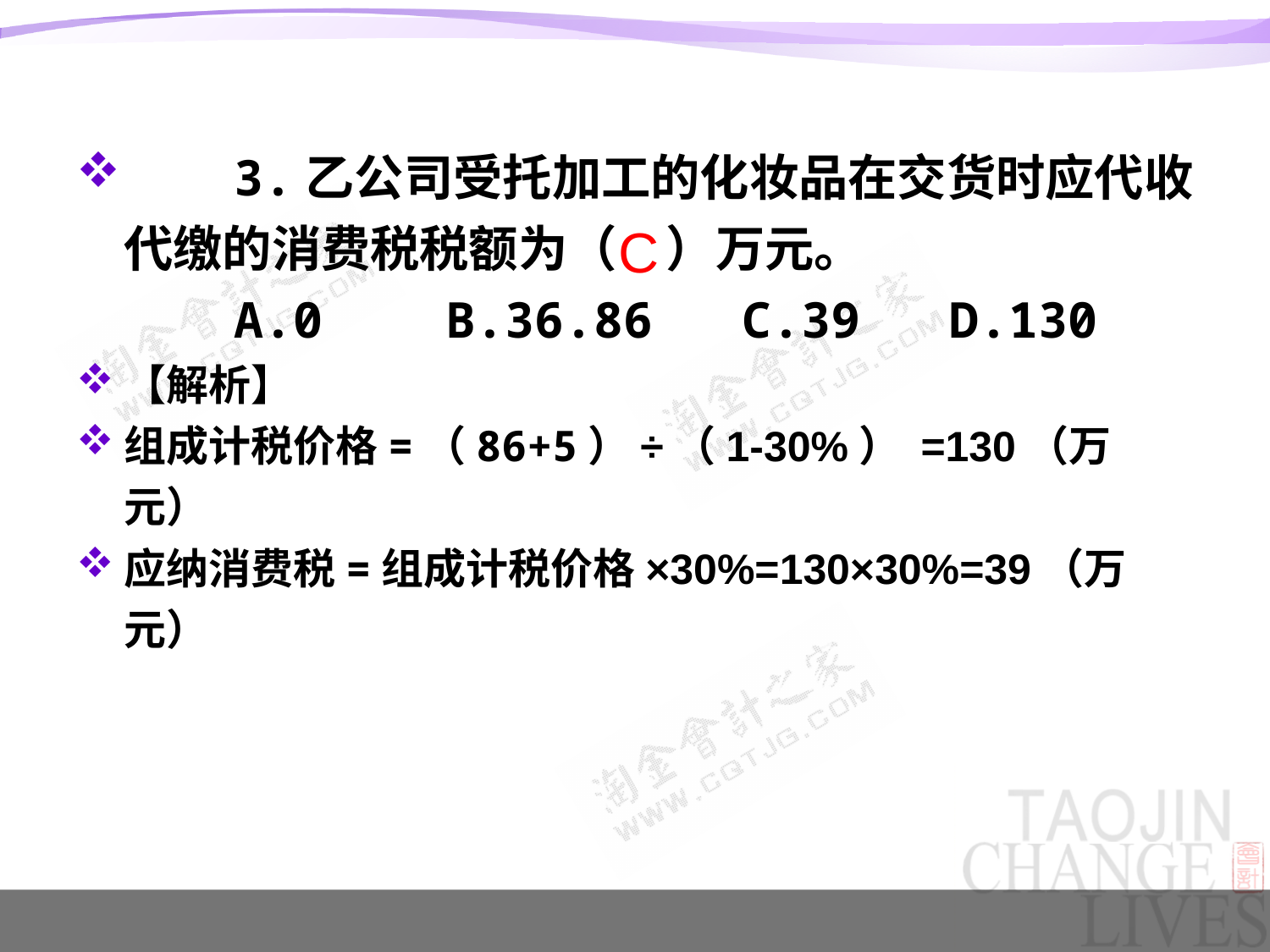

3.乙公司受托加工的化妆品在交货时应代收代缴的消费税税额为（　）万元。
　　A.0　　B.36.86   C.39   D.130
【解析】
组成计税价格=（86+5）÷（1-30%） =130（万元）
应纳消费税=组成计税价格×30%=130×30%=39（万元）

C